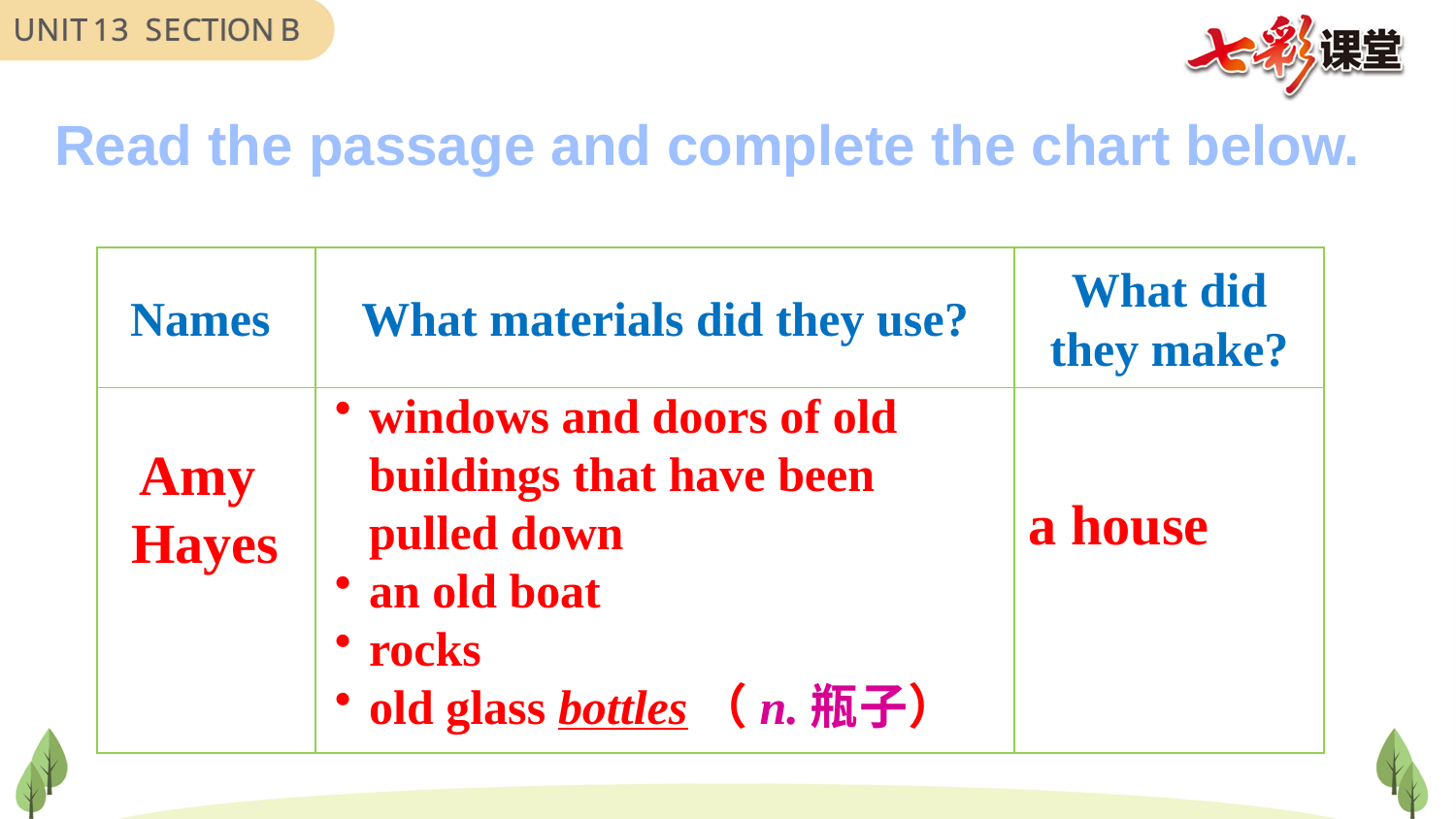

Read the passage and complete the chart below.
| Names | What materials did they use? | What did they make? |
| --- | --- | --- |
|  |  |  |
windows and doors of old buildings that have been pulled down
an old boat
rocks
old glass bottles（n.瓶子）
Amy
Hayes
a house